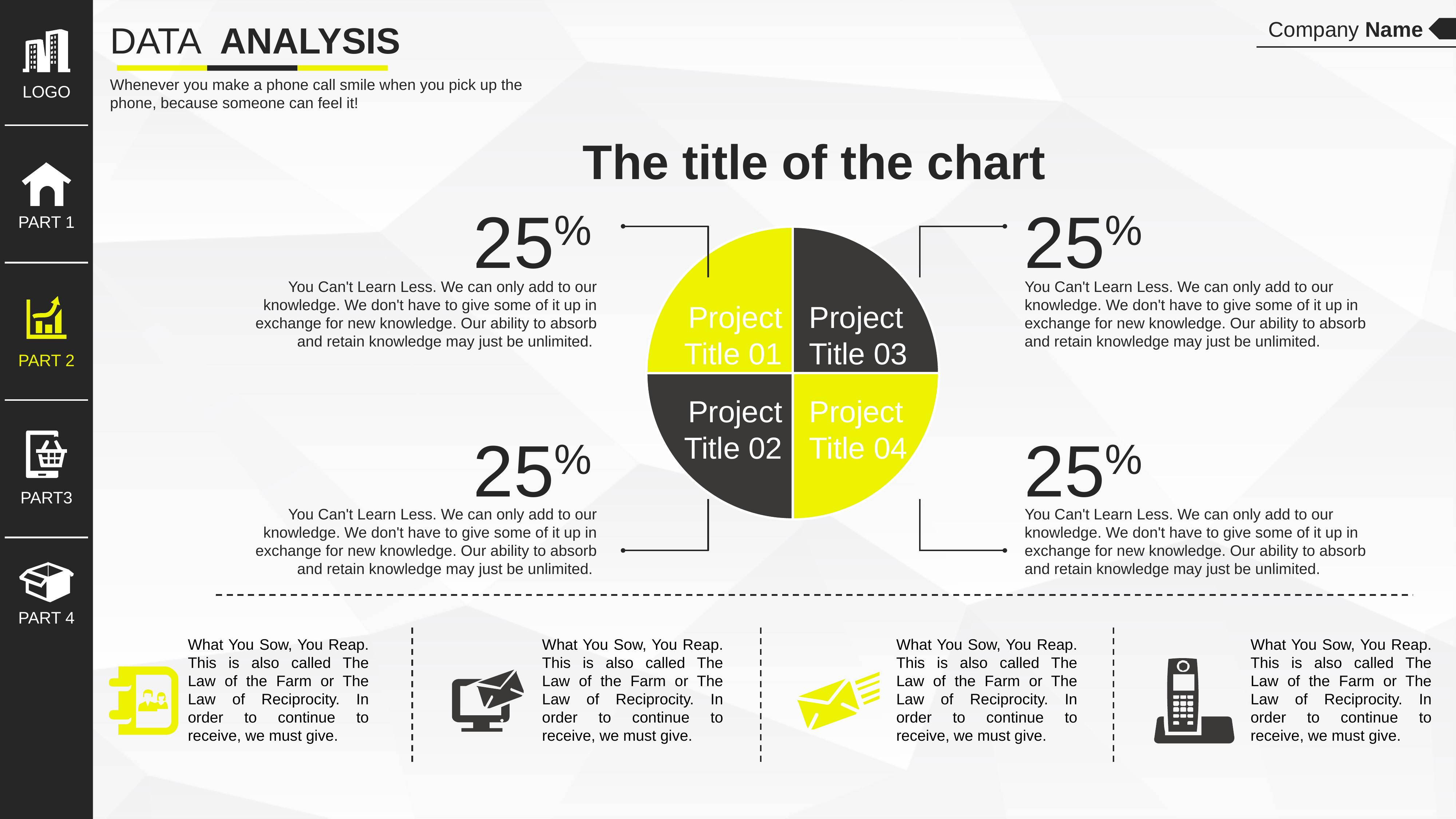

LOGO

PART 1

PART 2

PART3

PART 4
Company Name

DATA  ANALYSIS

Whenever you make a phone call smile when you pick up the phone, because someone can feel it!
The title of the chart
25%
25%

### Chart

| Category | 销售额 |
|---|---|
| 第一季度 | 0.25 |
| 第二季度 | 0.25 |
| 第三季度 | 0.25 |
| 第四季度 | 0.25 |
Project
Title 01
Project
Title 03
Project
Title 02
Project
Title 04

You Can't Learn Less. We can only add to our knowledge. We don't have to give some of it up in exchange for new knowledge. Our ability to absorb and retain knowledge may just be unlimited.
You Can't Learn Less. We can only add to our knowledge. We don't have to give some of it up in exchange for new knowledge. Our ability to absorb and retain knowledge may just be unlimited.
25%
25%
You Can't Learn Less. We can only add to our knowledge. We don't have to give some of it up in exchange for new knowledge. Our ability to absorb and retain knowledge may just be unlimited.
You Can't Learn Less. We can only add to our knowledge. We don't have to give some of it up in exchange for new knowledge. Our ability to absorb and retain knowledge may just be unlimited.

What You Sow, You Reap. This is also called The Law of the Farm or The Law of Reciprocity. In order to continue to receive, we must give.
What You Sow, You Reap. This is also called The Law of the Farm or The Law of Reciprocity. In order to continue to receive, we must give.
What You Sow, You Reap. This is also called The Law of the Farm or The Law of Reciprocity. In order to continue to receive, we must give.
What You Sow, You Reap. This is also called The Law of the Farm or The Law of Reciprocity. In order to continue to receive, we must give.